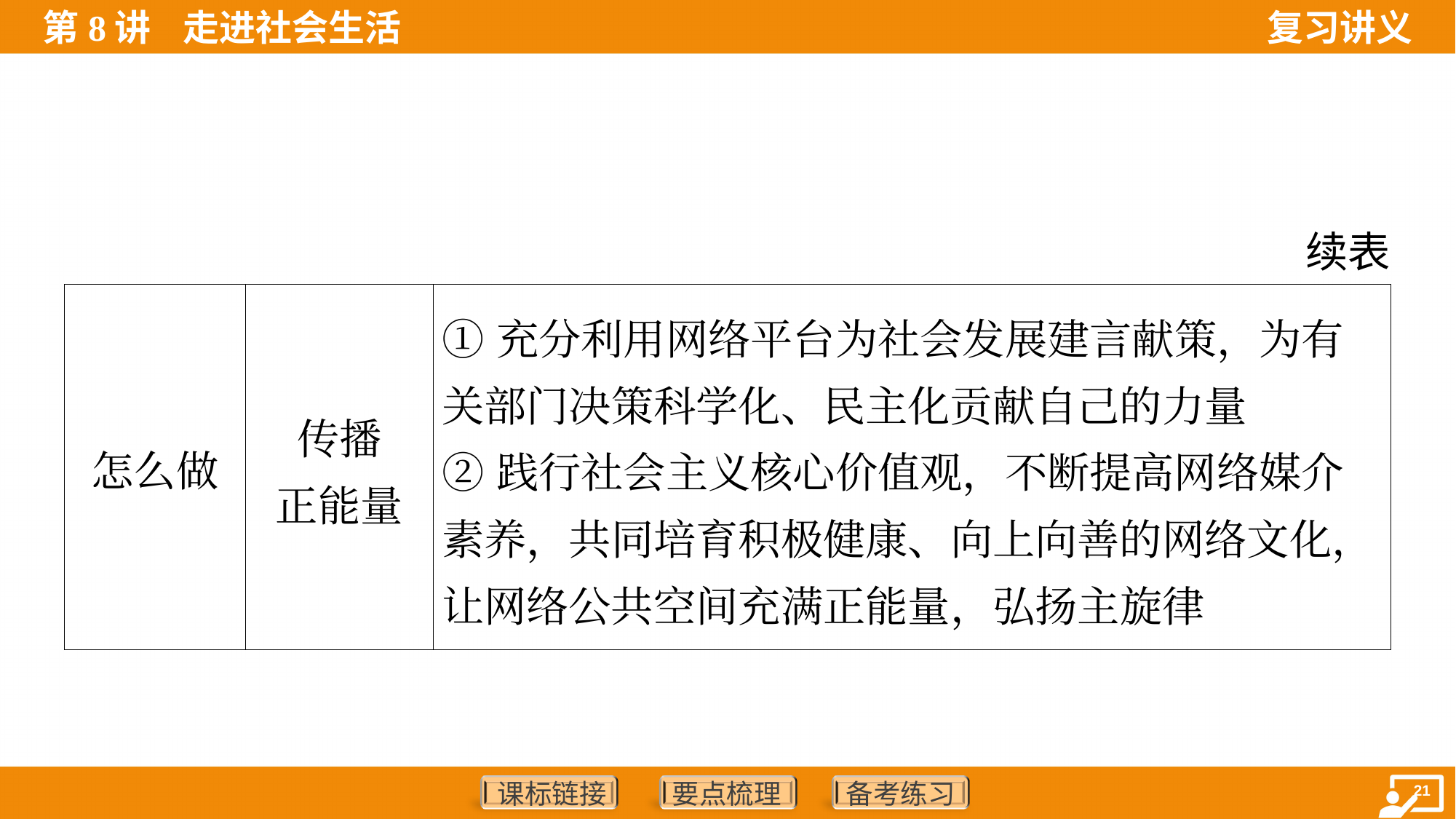

续表
| 怎么做 | 传播 正能量 | ①充分利用网络平台为社会发展建言献策，为有关部门决策科学化、民主化贡献自己的力量 ②践行社会主义核心价值观，不断提高网络媒介 素养，共同培育积极健康、向上向善的网络文化，让网络公共空间充满正能量，弘扬主旋律 |  |
| --- | --- | --- | --- |